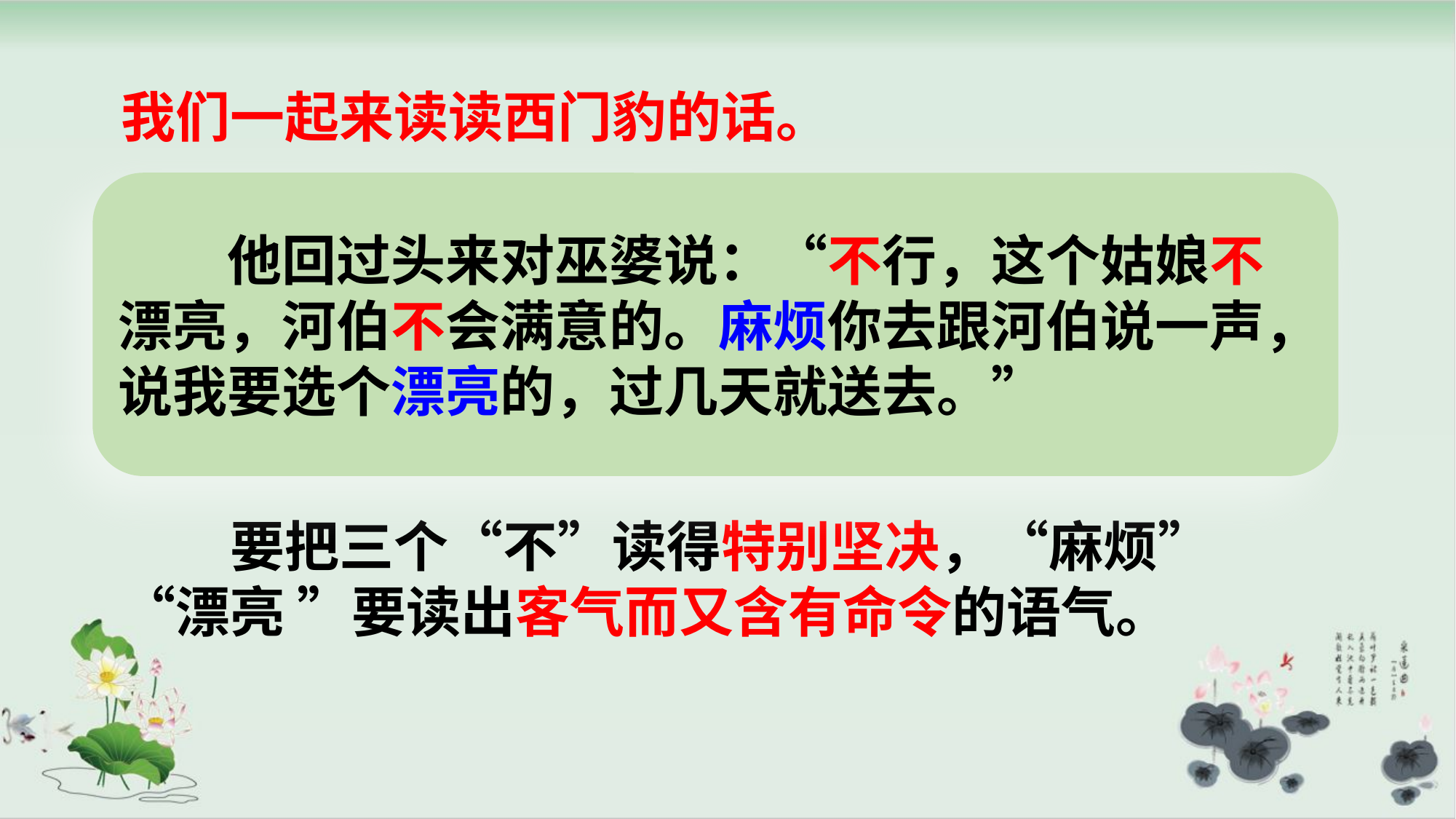

我们一起来读读西门豹的话。
　　他回过头来对巫婆说：“不行，这个姑娘不漂亮，河伯不会满意的。麻烦你去跟河伯说一声，说我要选个漂亮的，过几天就送去。”
　　要把三个“不”读得特别坚决，“麻烦”“漂亮 ”要读出客气而又含有命令的语气。